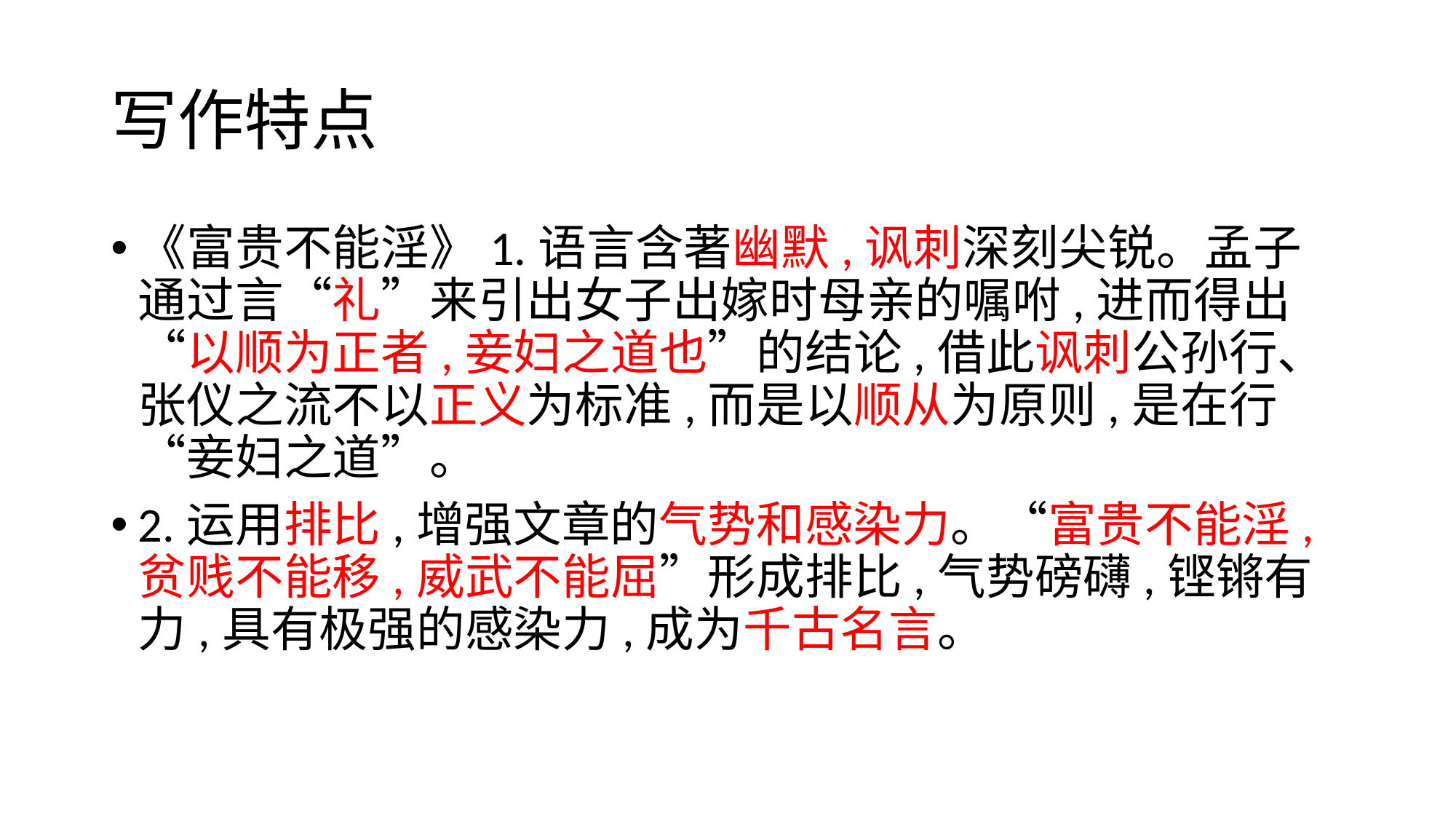

# 写作特点
《富贵不能淫》1.语言含著幽默,讽刺深刻尖锐。孟子通过言“礼”来引出女子出嫁时母亲的嘱咐,进而得出“以顺为正者,妾妇之道也”的结论,借此讽刺公孙行、张仪之流不以正义为标准,而是以顺从为原则,是在行“妾妇之道”。
2.运用排比,增强文章的气势和感染力。“富贵不能淫,贫贱不能移,威武不能屈”形成排比,气势磅礴,铿锵有力,具有极强的感染力,成为千古名言。